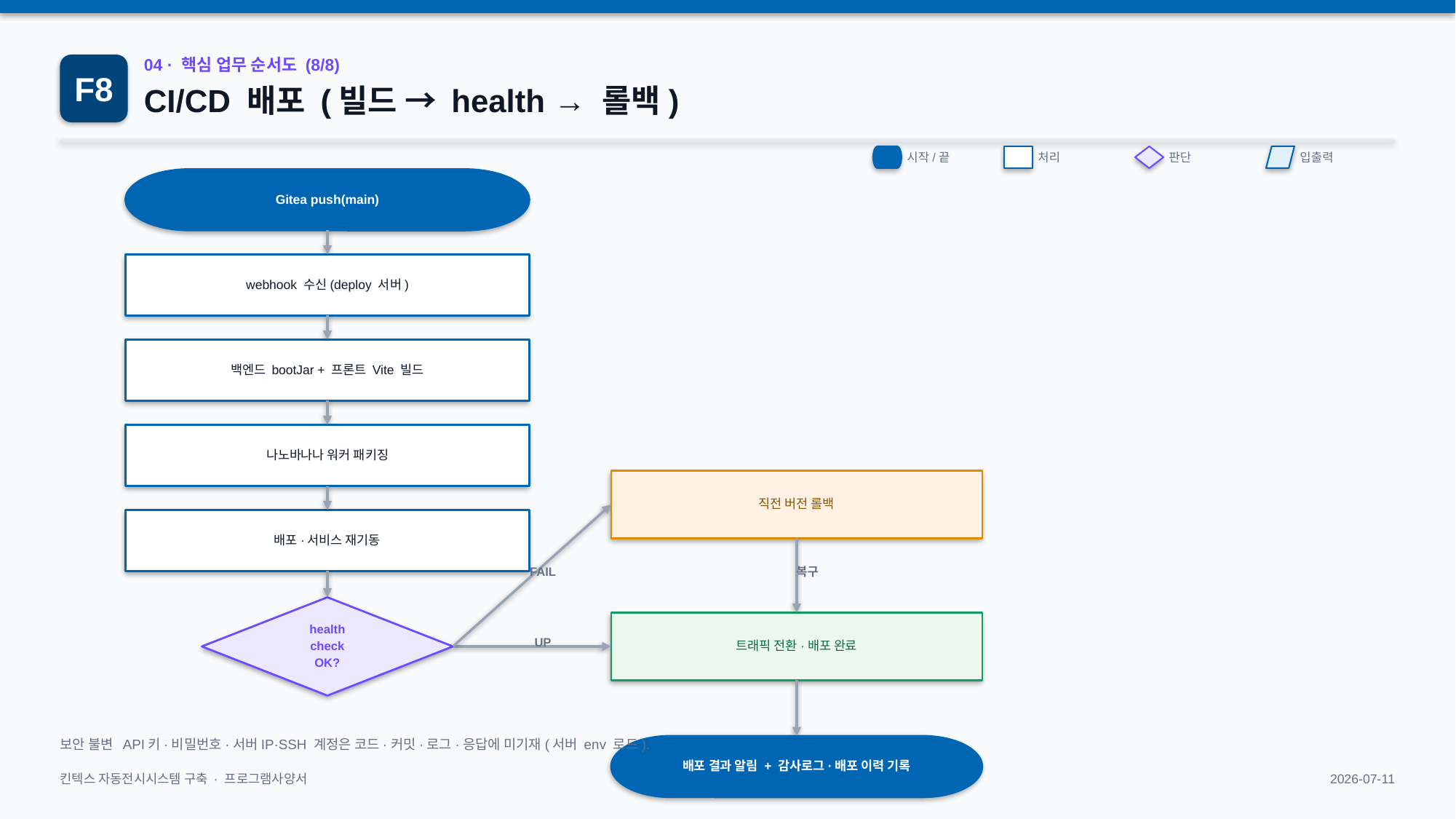

F8
04 · 핵심 업무 순서도 (8/8)
CI/CD 배포 (빌드 → health → 롤백)

시작/끝
처리
판단
입출력

Gitea push(main)

webhook 수신(deploy 서버)

백엔드 bootJar + 프론트 Vite 빌드

나노바나나 워커 패키징

직전 버전 롤백

배포·서비스 재기동
FAIL
복구

health
check
OK?

트래픽 전환·배포 완료
UP
보안 불변  API키·비밀번호·서버IP·SSH 계정은 코드·커밋·로그·응답에 미기재(서버 env 로드).

배포 결과 알림 + 감사로그·배포 이력 기록
킨텍스 자동전시시스템 구축 · 프로그램사양서
2026-07-11